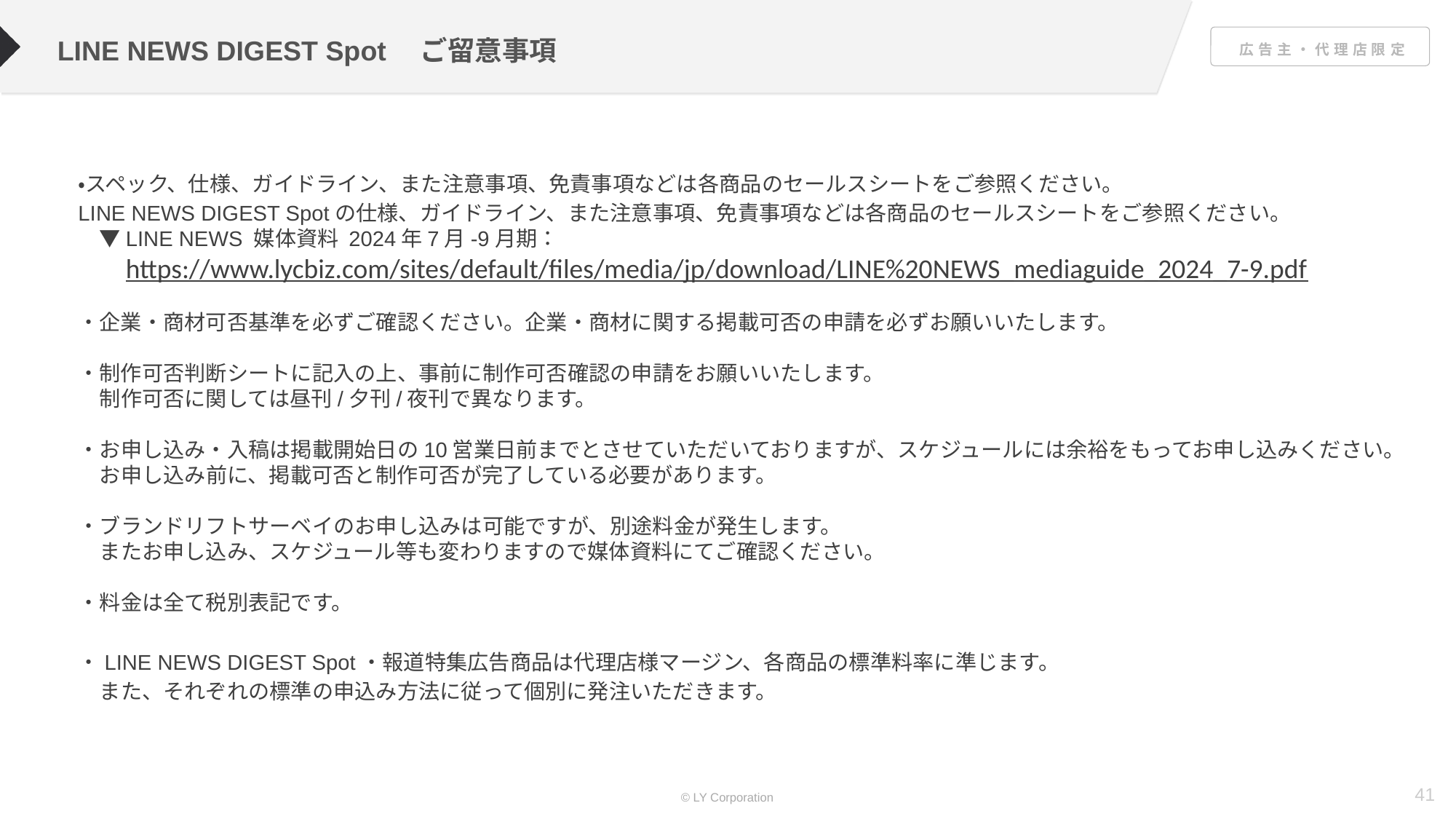

LINE NEWS DIGEST Spot　ご留意事項
・スペック、仕様、ガイドライン、また注意事項、免責事項などは各商品のセールスシートをご参照ください。
LINE NEWS DIGEST Spotの仕様、ガイドライン、また注意事項、免責事項などは各商品のセールスシートをご参照ください。
　▼LINE NEWS 媒体資料 2024年7月-9月期：
　　https://www.lycbiz.com/sites/default/files/media/jp/download/LINE%20NEWS_mediaguide_2024_7-9.pdf

・企業・商材可否基準を必ずご確認ください。企業・商材に関する掲載可否の申請を必ずお願いいたします。

・制作可否判断シートに記入の上、事前に制作可否確認の申請をお願いいたします。
　制作可否に関しては昼刊/夕刊/夜刊で異なります。

・お申し込み・入稿は掲載開始日の10営業日前までとさせていただいておりますが、スケジュールには余裕をもってお申し込みください。お申し込み前に、掲載可否と制作可否が完了している必要があります。

・ブランドリフトサーベイのお申し込みは可能ですが、別途料金が発生します。
　またお申し込み、スケジュール等も変わりますので媒体資料にてご確認ください。

・料金は全て税別表記です。

・LINE NEWS DIGEST Spot・報道特集広告商品は代理店様マージン、各商品の標準料率に準じます。
　また、それぞれの標準の申込み方法に従って個別に発注いただきます。